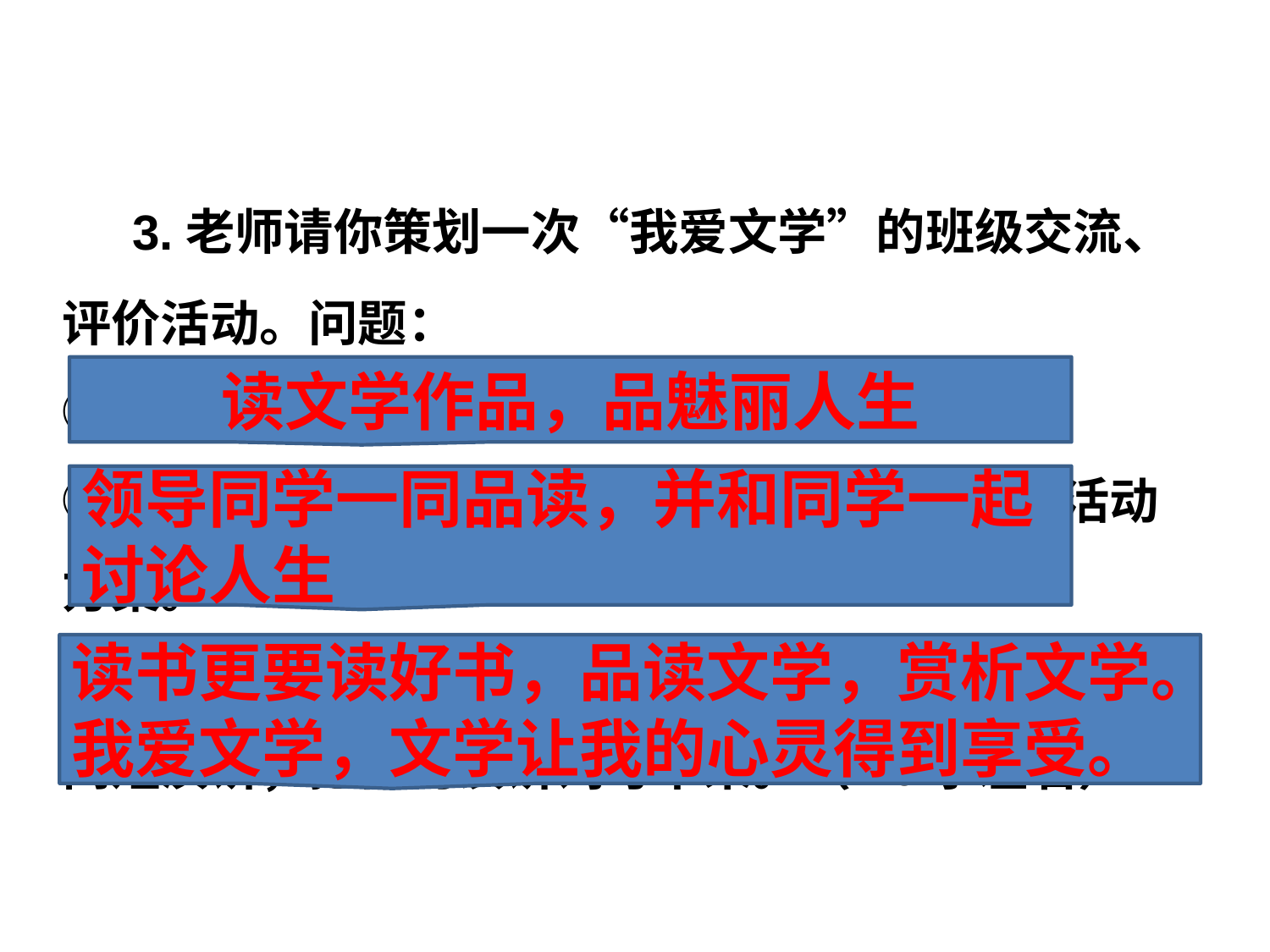

3.老师请你策划一次“我爱文学”的班级交流、评价活动。问题：
①请你为此活动确定一个主题。
②围绕你所确定的主题，请你设计一个简要的活动方案。
③请就“我爱文学”的话题，发表一段富有激情的简短演讲，把你的演讲词写下来。（20字左右）
读文学作品，品魅丽人生
领导同学一同品读，并和同学一起讨论人生
读书更要读好书，品读文学，赏析文学。我爱文学，文学让我的心灵得到享受。